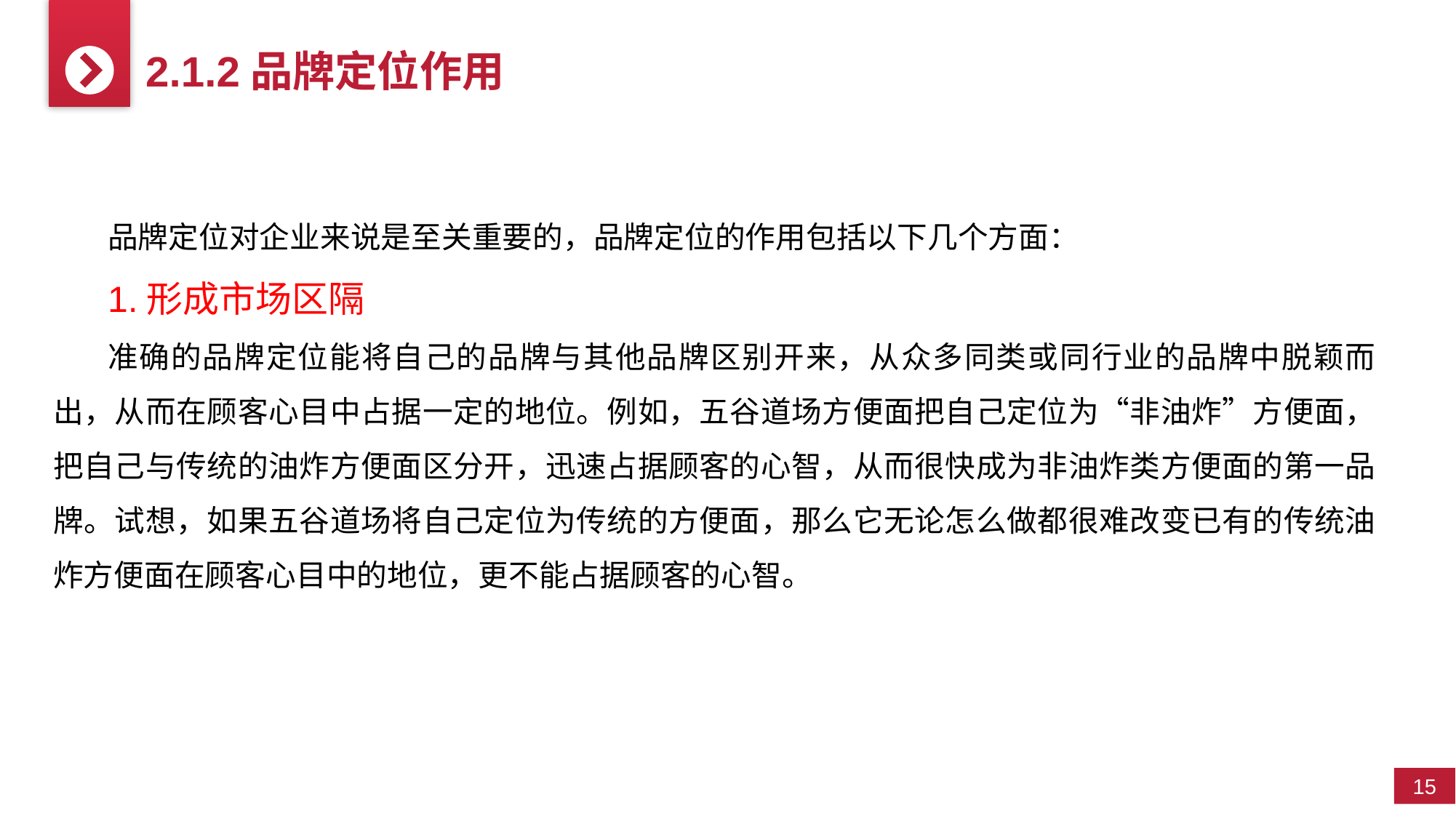

2.1.2品牌定位作用
品牌定位对企业来说是至关重要的，品牌定位的作用包括以下几个方面：
1.形成市场区隔
准确的品牌定位能将自己的品牌与其他品牌区别开来，从众多同类或同行业的品牌中脱颖而出，从而在顾客心目中占据一定的地位。例如，五谷道场方便面把自己定位为“非油炸”方便面，把自己与传统的油炸方便面区分开，迅速占据顾客的心智，从而很快成为非油炸类方便面的第一品牌。试想，如果五谷道场将自己定位为传统的方便面，那么它无论怎么做都很难改变已有的传统油炸方便面在顾客心目中的地位，更不能占据顾客的心智。